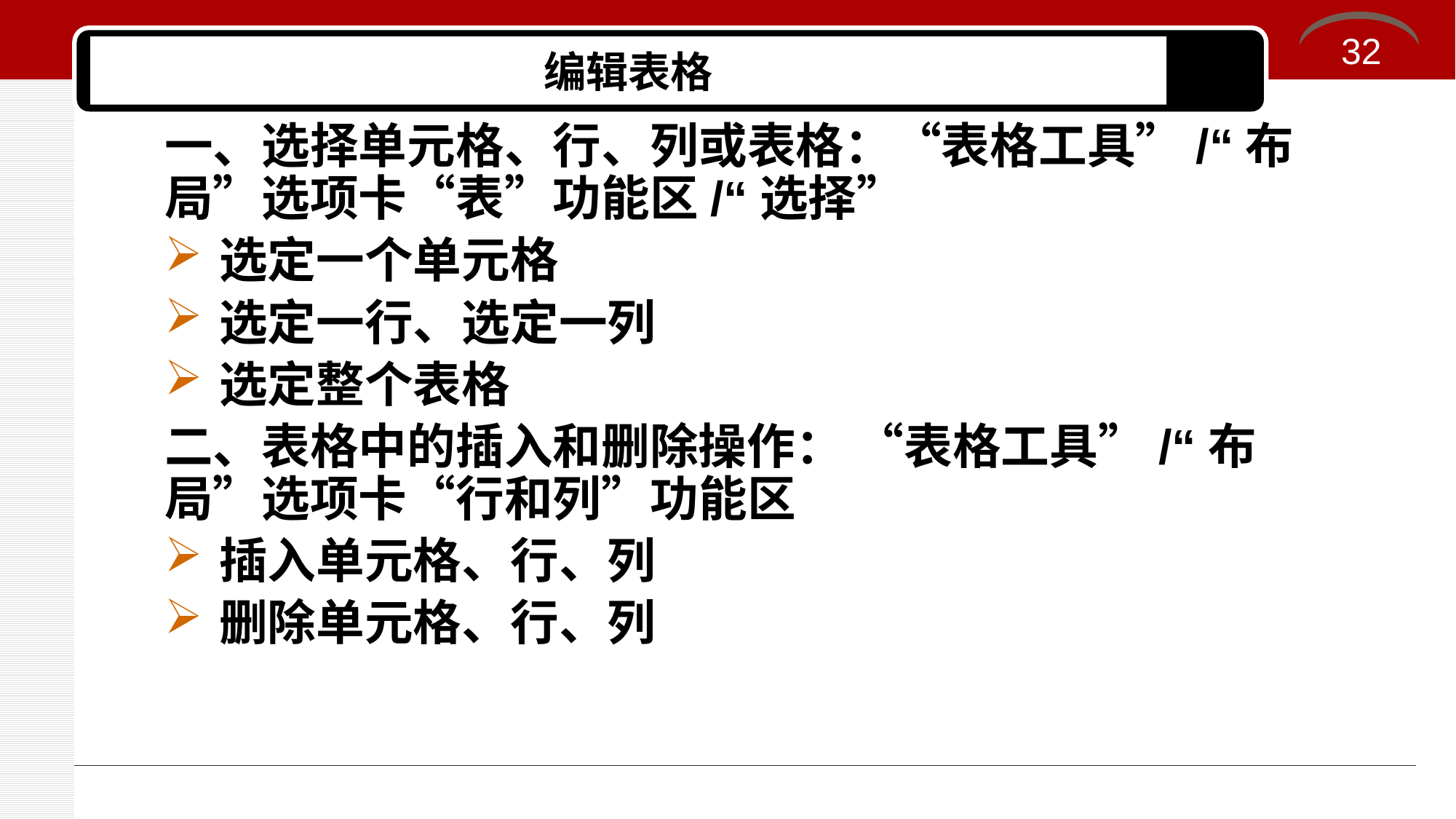

32
# 编辑表格
一、选择单元格、行、列或表格：“表格工具”/“布局”选项卡“表”功能区/“选择”
选定一个单元格
选定一行、选定一列
选定整个表格
二、表格中的插入和删除操作： “表格工具”/“布局”选项卡“行和列”功能区
插入单元格、行、列
删除单元格、行、列